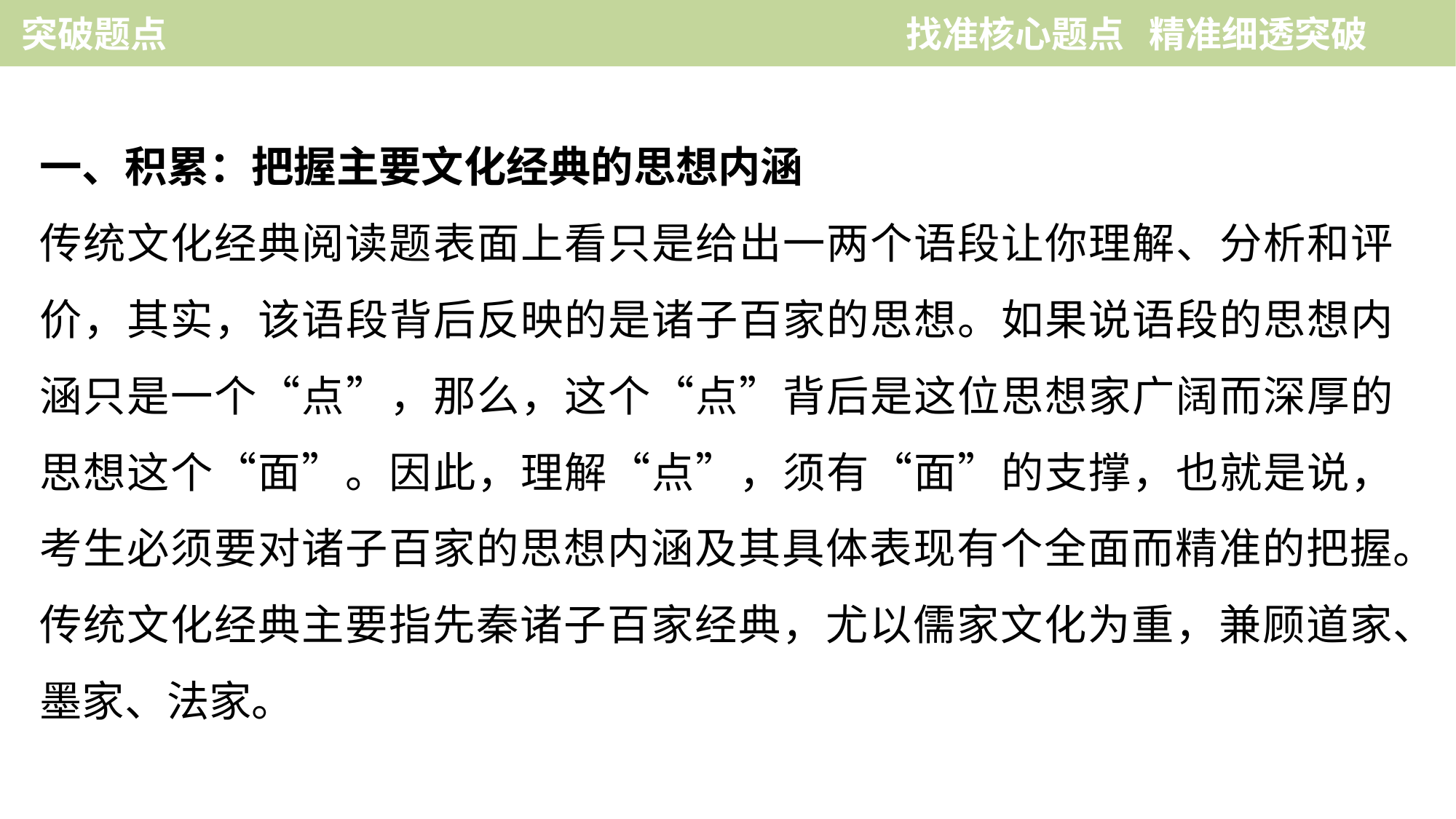

突破题点　　　　　　　　　　　　　　                            找准核心题点   精准细透突破
一、积累：把握主要文化经典的思想内涵
传统文化经典阅读题表面上看只是给出一两个语段让你理解、分析和评价，其实，该语段背后反映的是诸子百家的思想。如果说语段的思想内涵只是一个“点”，那么，这个“点”背后是这位思想家广阔而深厚的思想这个“面”。因此，理解“点”，须有“面”的支撑，也就是说，考生必须要对诸子百家的思想内涵及其具体表现有个全面而精准的把握。
传统文化经典主要指先秦诸子百家经典，尤以儒家文化为重，兼顾道家、墨家、法家。